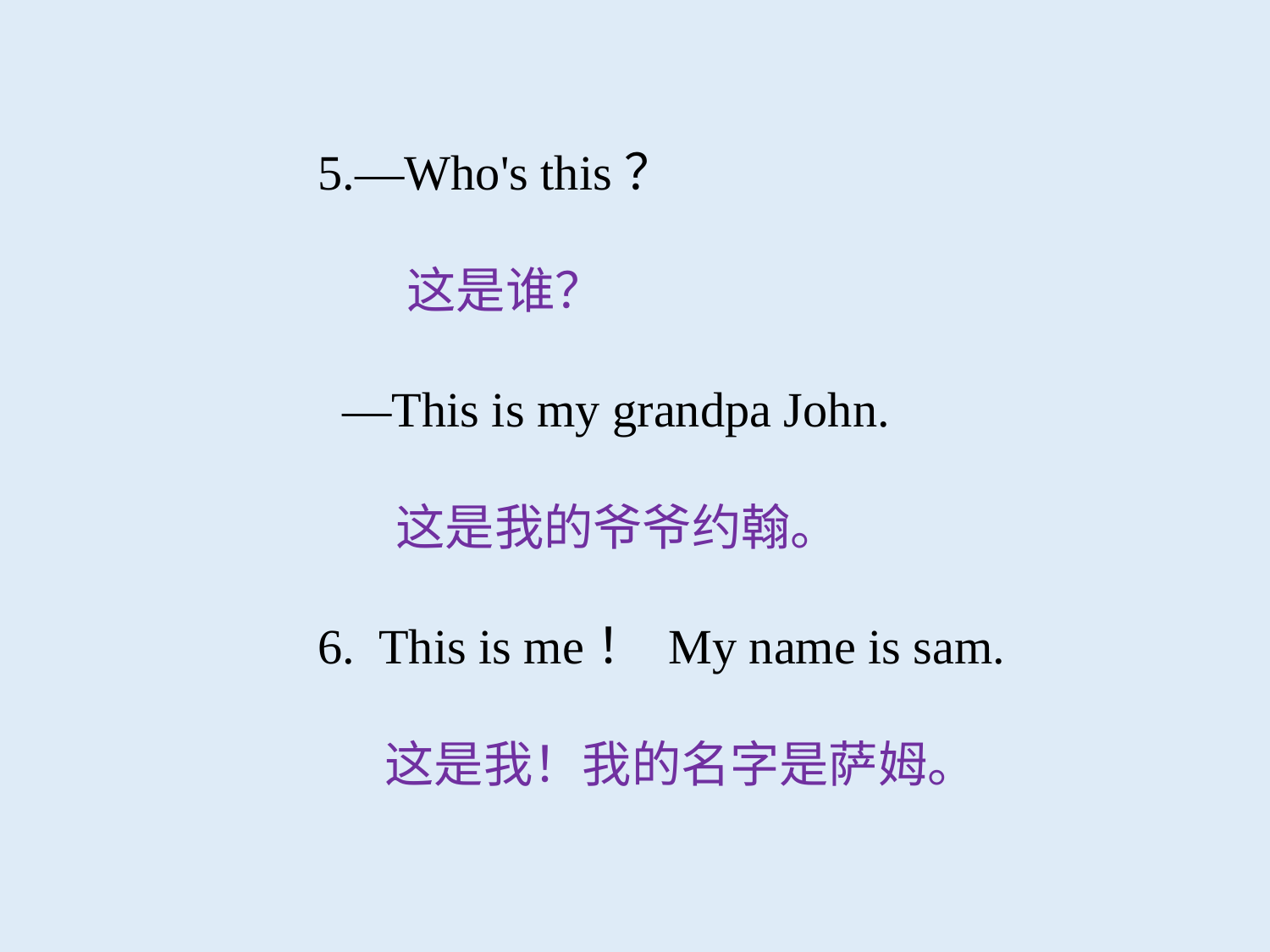

5.—Who's this？
       这是谁？
  —This is my grandpa John.
      这是我的爷爷约翰。
6.  This is me！ My name is sam.
     这是我！我的名字是萨姆。